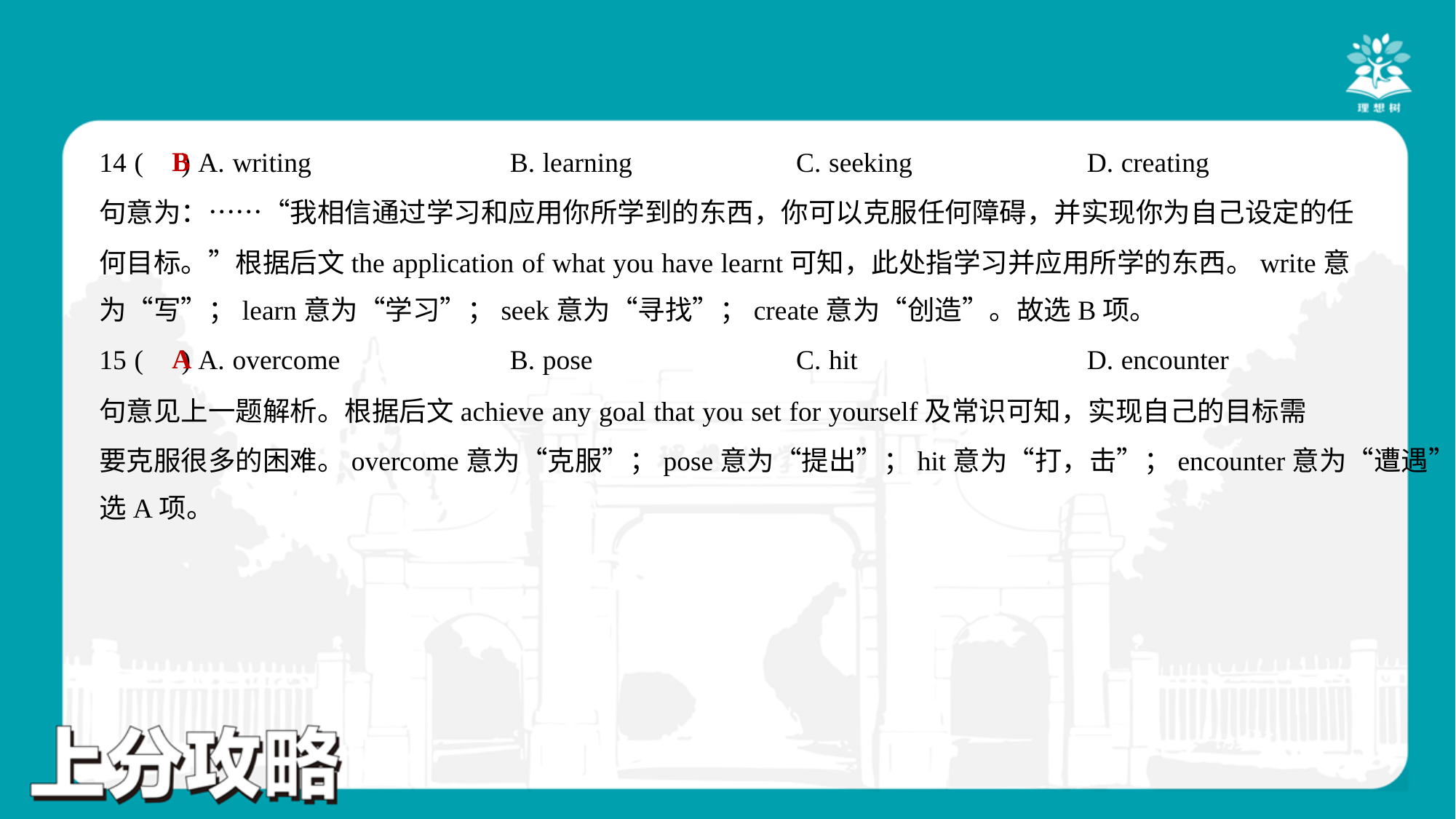

B
14 (     ) A. writing	B. learning	C. seeking	D. creating
句意为：……“我相信通过学习和应用你所学到的东西，你可以克服任何障碍，并实现你为自己设定的任
何目标。”根据后文the application of what you have learnt可知，此处指学习并应用所学的东西。write意
为“写”；learn意为“学习”；seek意为“寻找”；create意为“创造”。故选B项。
A
15 (     ) A. overcome	B. pose	C. hit	D. encounter
句意见上一题解析。根据后文achieve any goal that you set for yourself及常识可知，实现自己的目标需
要克服很多的困难。overcome意为“克服”；pose意为“提出”；hit意为“打，击”；encounter意为“遭遇”。故
选A项。